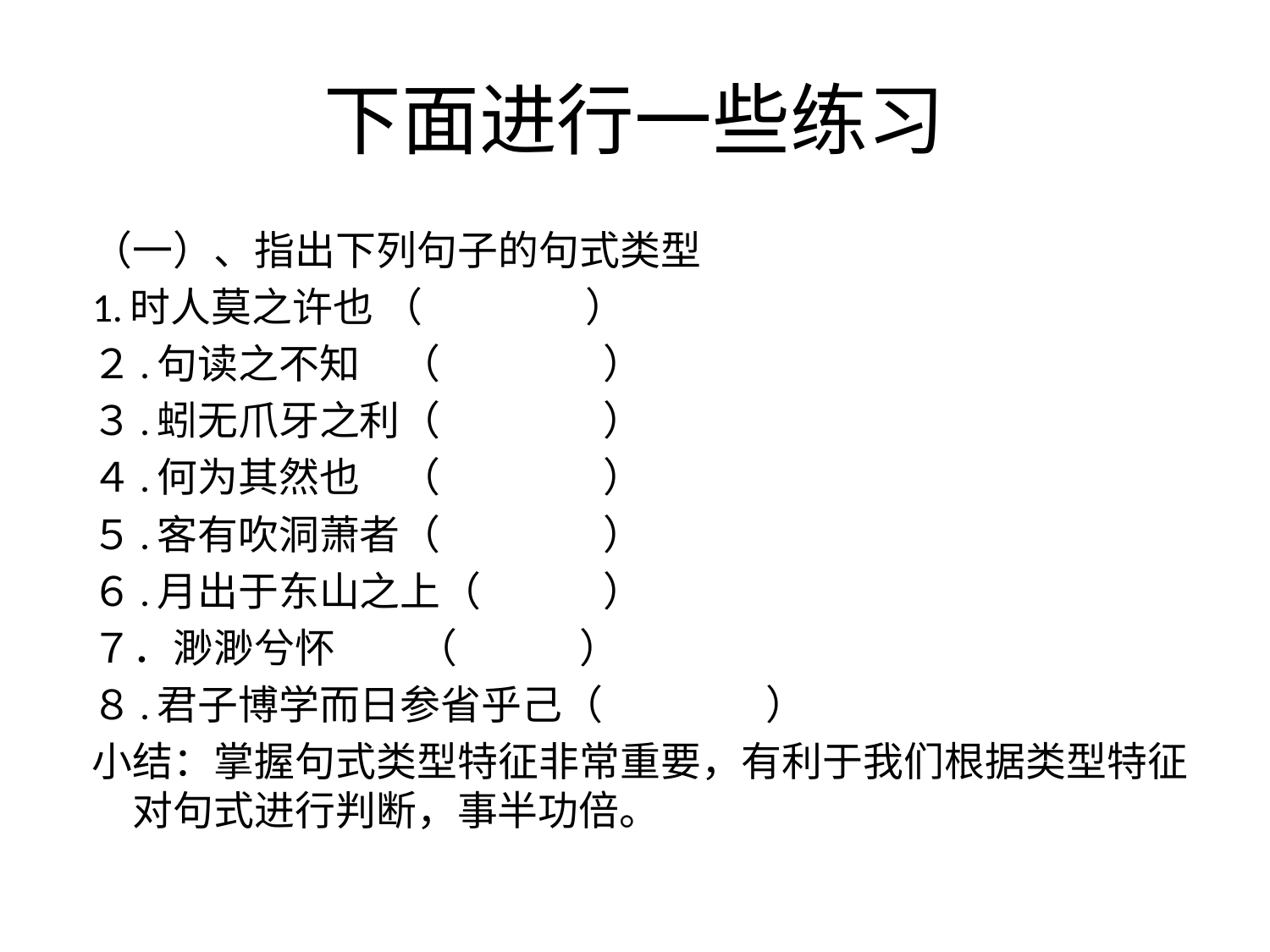

# 下面进行一些练习
（一）、指出下列句子的句式类型
1.时人莫之许也 （　　　　）
２.句读之不知　（　　　　）
３.蚓无爪牙之利（　　　　）
４.何为其然也　（　　　　）
５.客有吹洞萧者（　　　　）
６.月出于东山之上（　　　）
７．渺渺兮怀　　（　　　）
８.君子博学而日参省乎己（　　　　）
小结：掌握句式类型特征非常重要，有利于我们根据类型特征对句式进行判断，事半功倍。